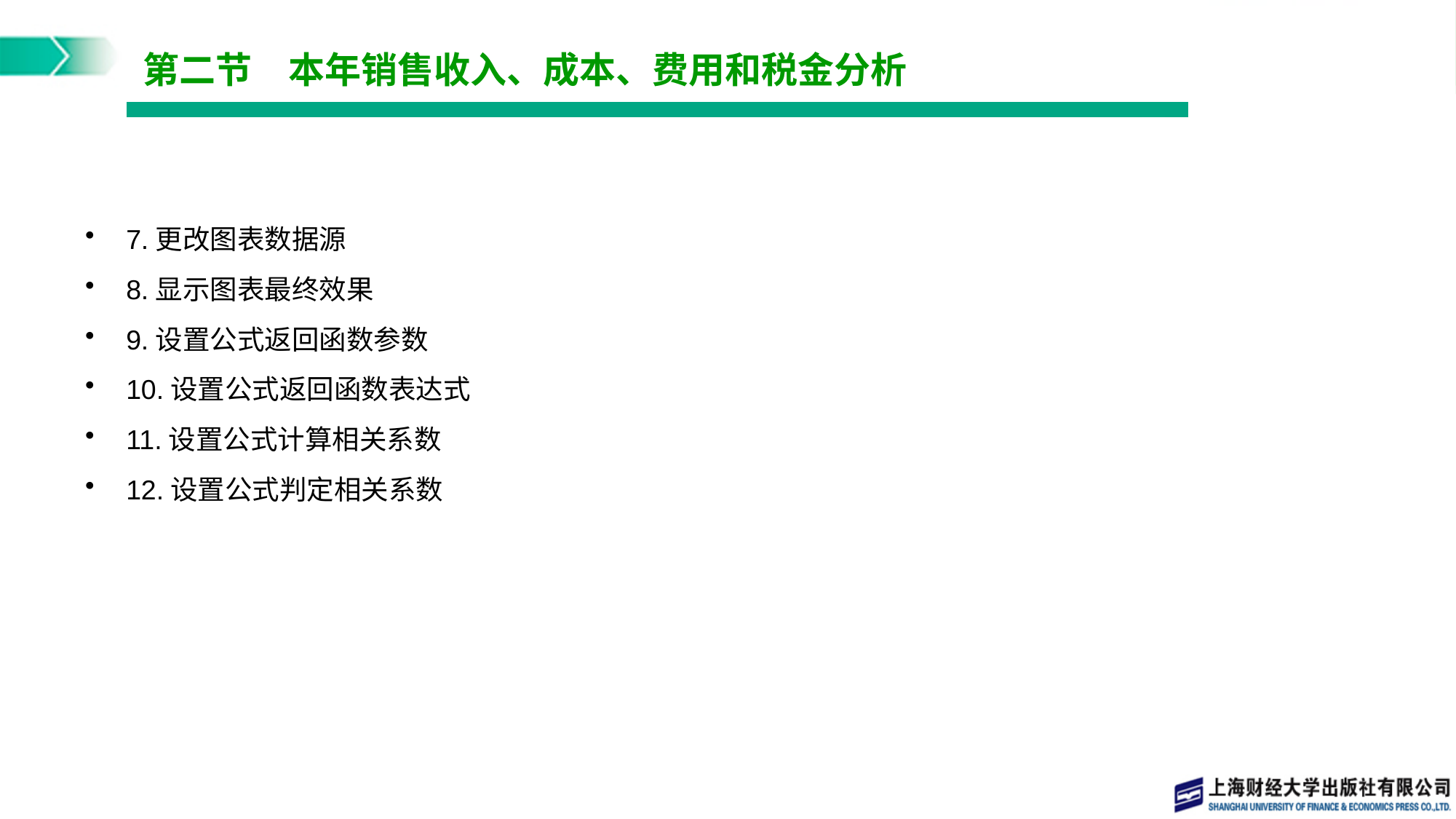

# 第二节　本年销售收入、成本、费用和税金分析
7.更改图表数据源
8.显示图表最终效果
9.设置公式返回函数参数
10.设置公式返回函数表达式
11.设置公式计算相关系数
12.设置公式判定相关系数